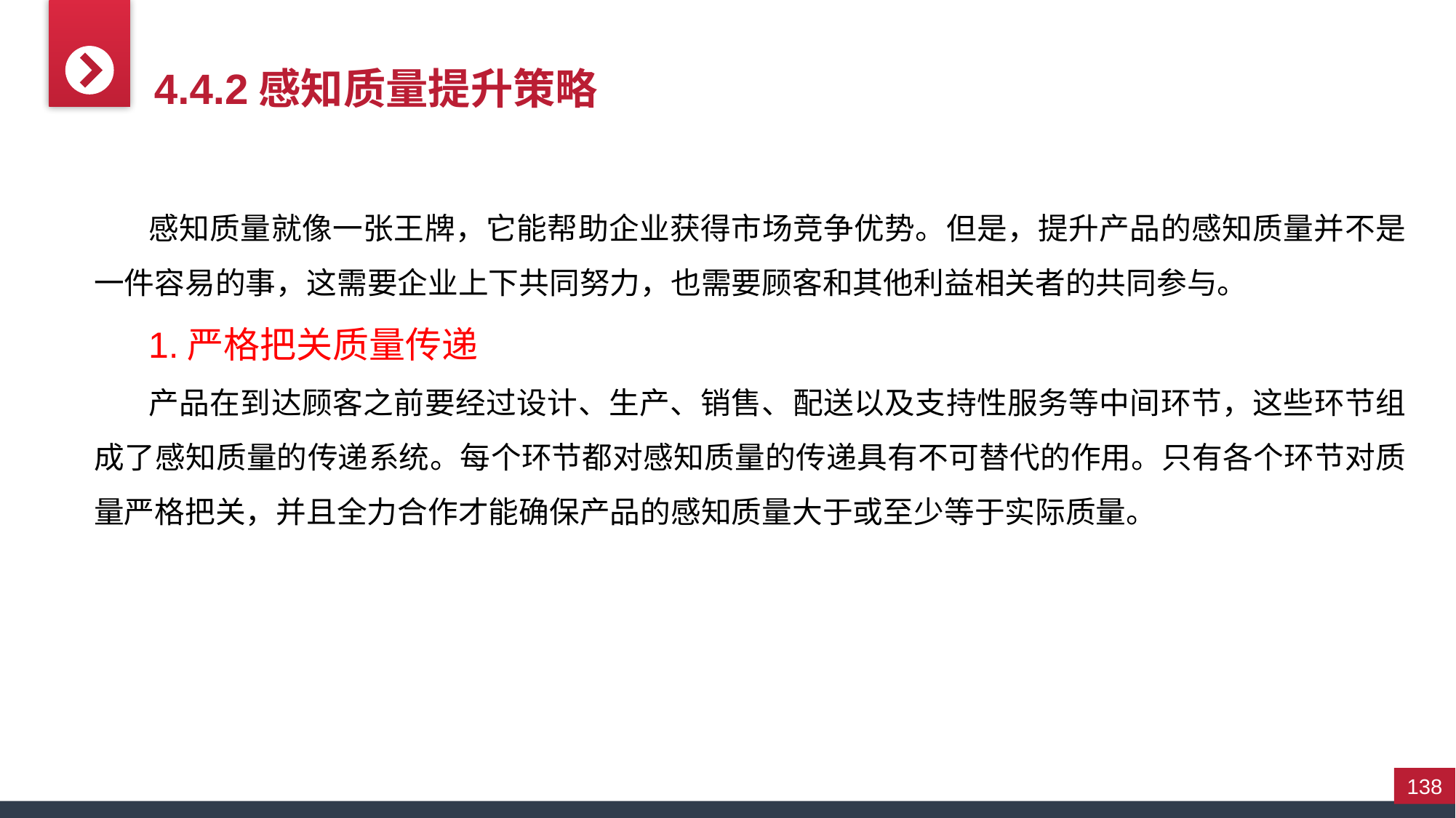

4.4.2感知质量提升策略
感知质量就像一张王牌，它能帮助企业获得市场竞争优势。但是，提升产品的感知质量并不是一件容易的事，这需要企业上下共同努力，也需要顾客和其他利益相关者的共同参与。
1.严格把关质量传递
产品在到达顾客之前要经过设计、生产、销售、配送以及支持性服务等中间环节，这些环节组成了感知质量的传递系统。每个环节都对感知质量的传递具有不可替代的作用。只有各个环节对质量严格把关，并且全力合作才能确保产品的感知质量大于或至少等于实际质量。